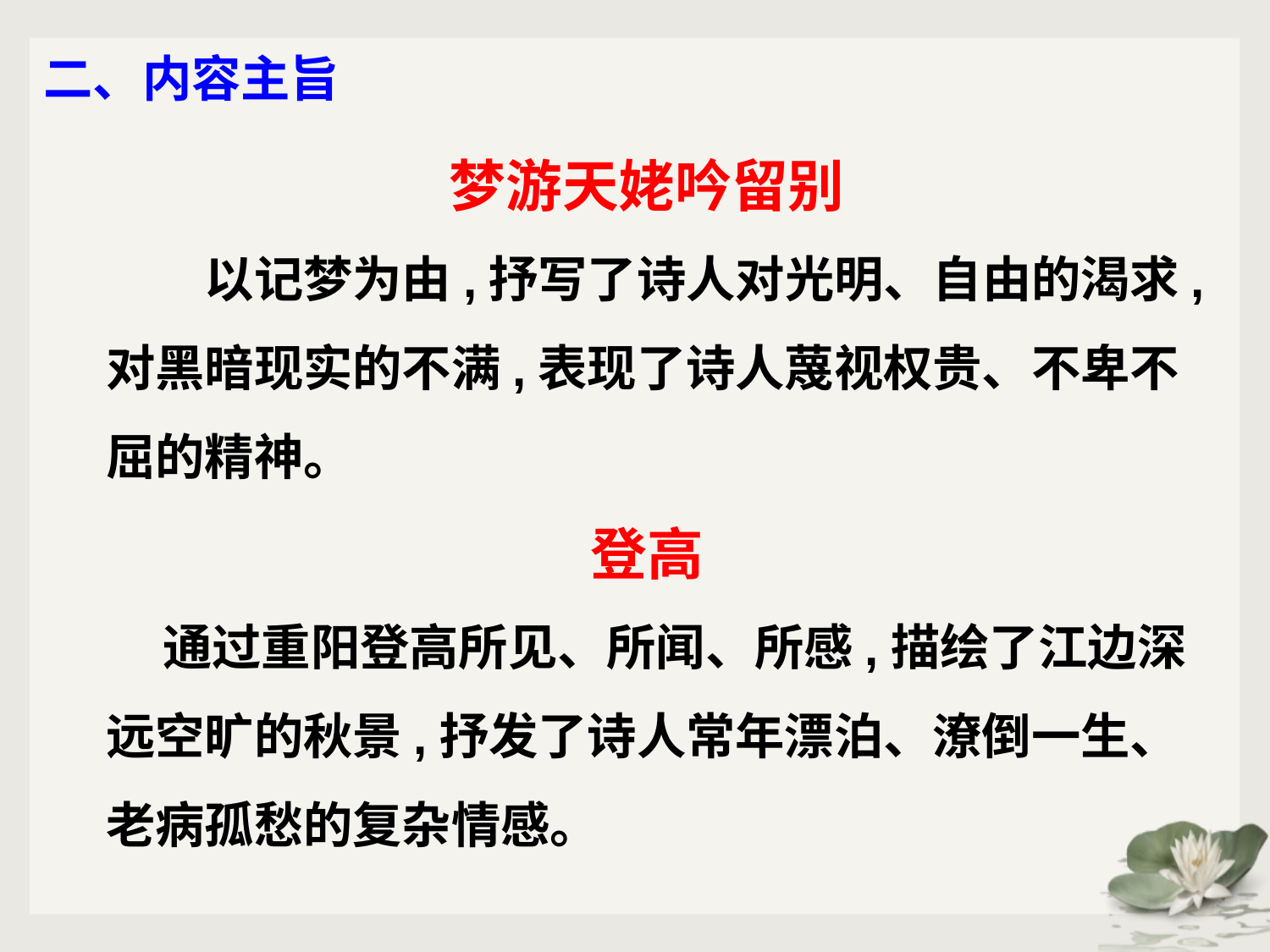

二、内容主旨
梦游天姥吟留别
　　以记梦为由,抒写了诗人对光明、自由的渴求,对黑暗现实的不满,表现了诗人蔑视权贵、不卑不屈的精神。
登高
    通过重阳登高所见、所闻、所感,描绘了江边深远空旷的秋景,抒发了诗人常年漂泊、潦倒一生、老病孤愁的复杂情感。